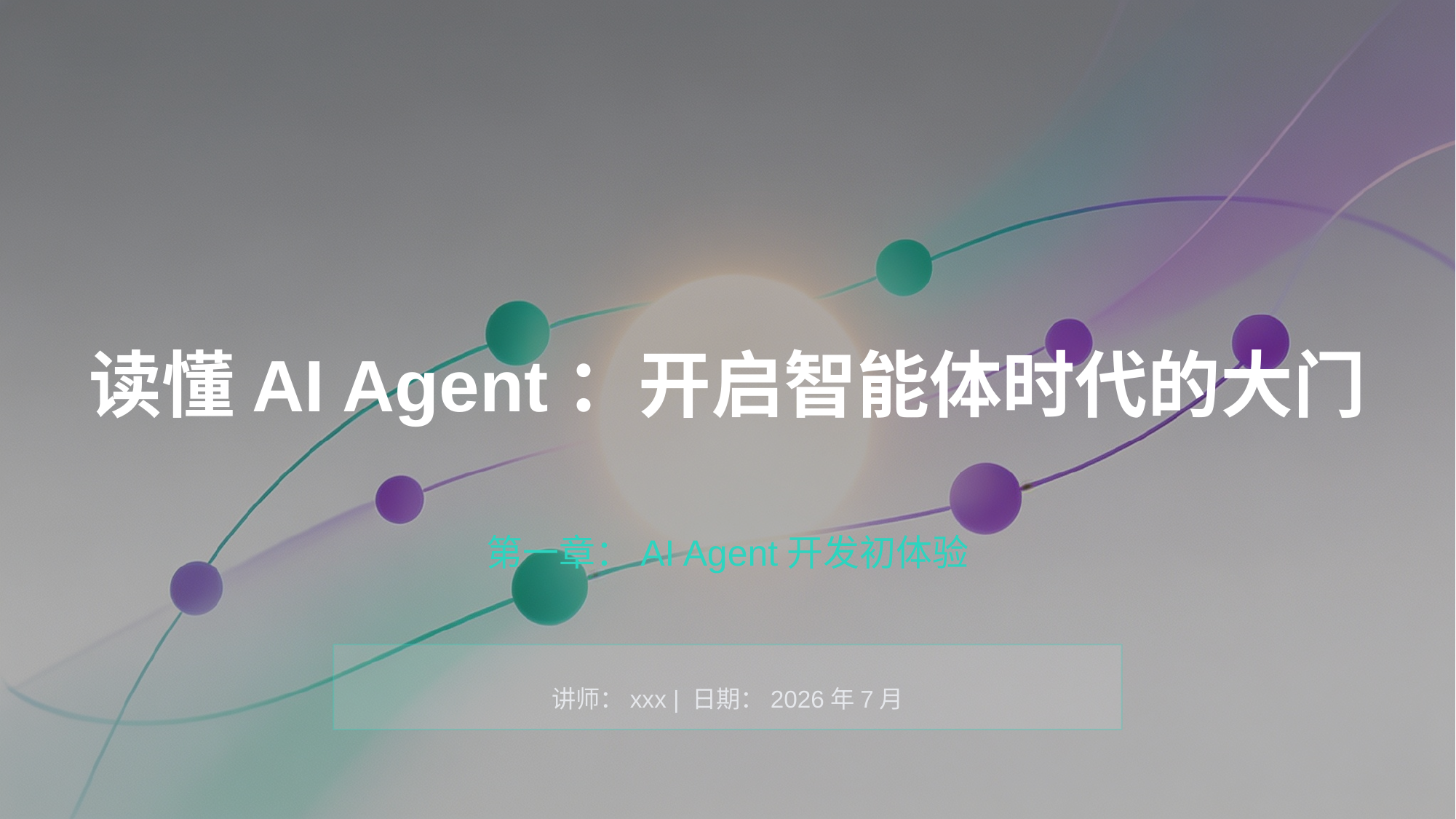

读懂AI Agent：开启智能体时代的大门
第一章：AI Agent开发初体验

讲师：xxx | 日期：2026年7月